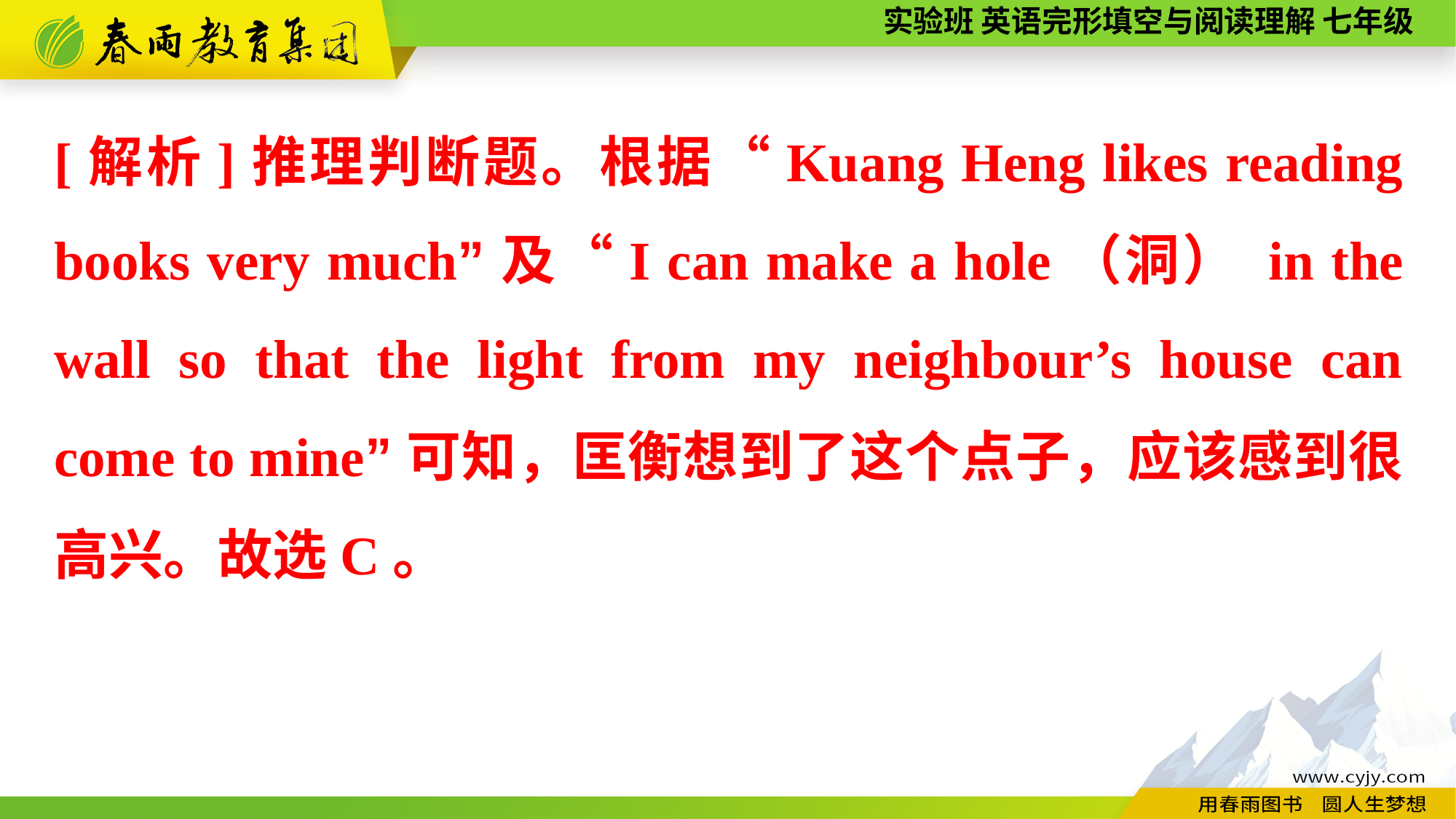

[解析]推理判断题。根据“Kuang Heng likes reading books very much”及“I can make a hole（洞） in the wall so that the light from my neighbour’s house can come to mine”可知，匡衡想到了这个点子，应该感到很高兴。故选C。